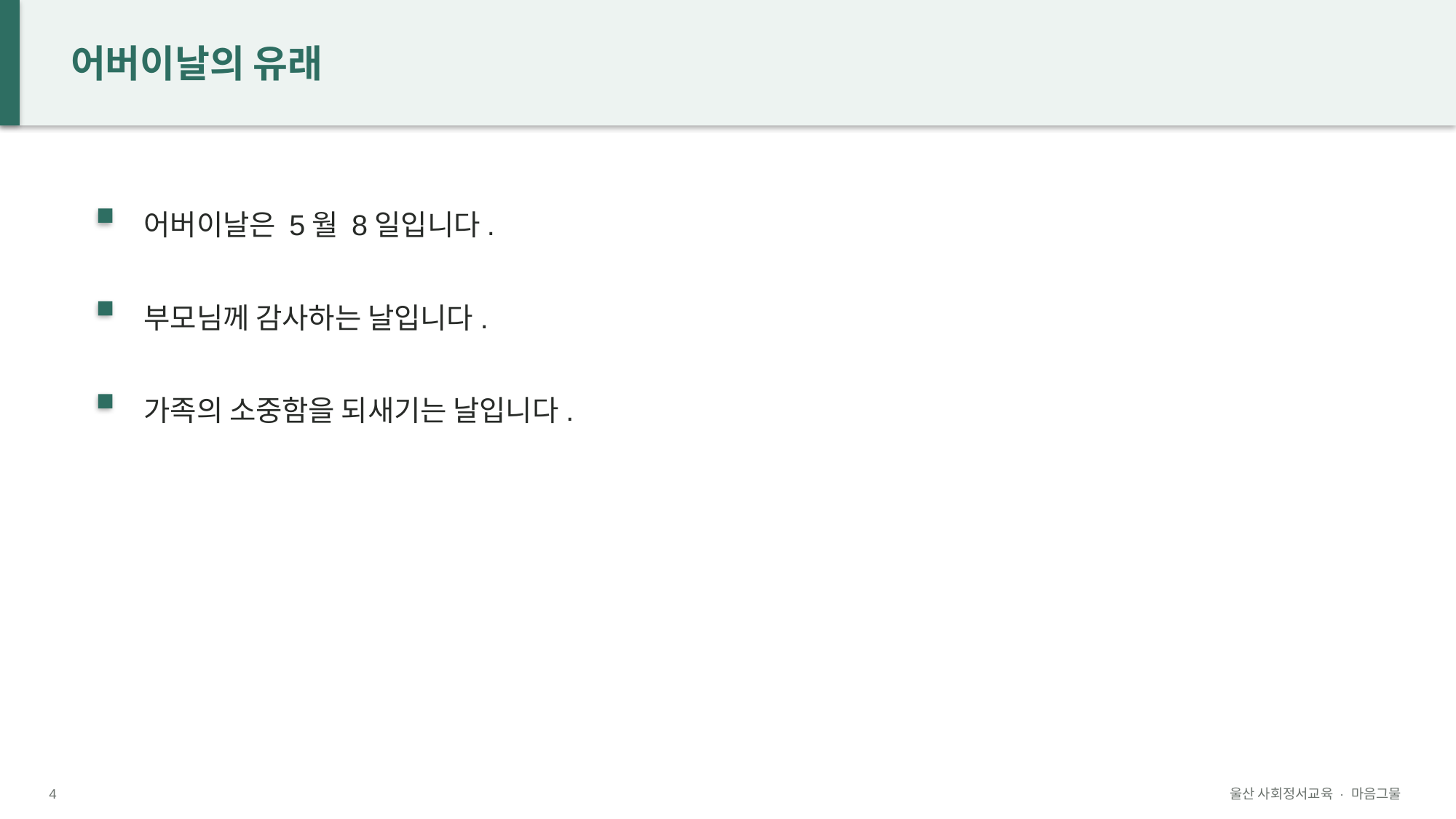

어버이날의 유래
어버이날은 5월 8일입니다.

부모님께 감사하는 날입니다.

가족의 소중함을 되새기는 날입니다.

4
울산 사회정서교육 · 마음그물